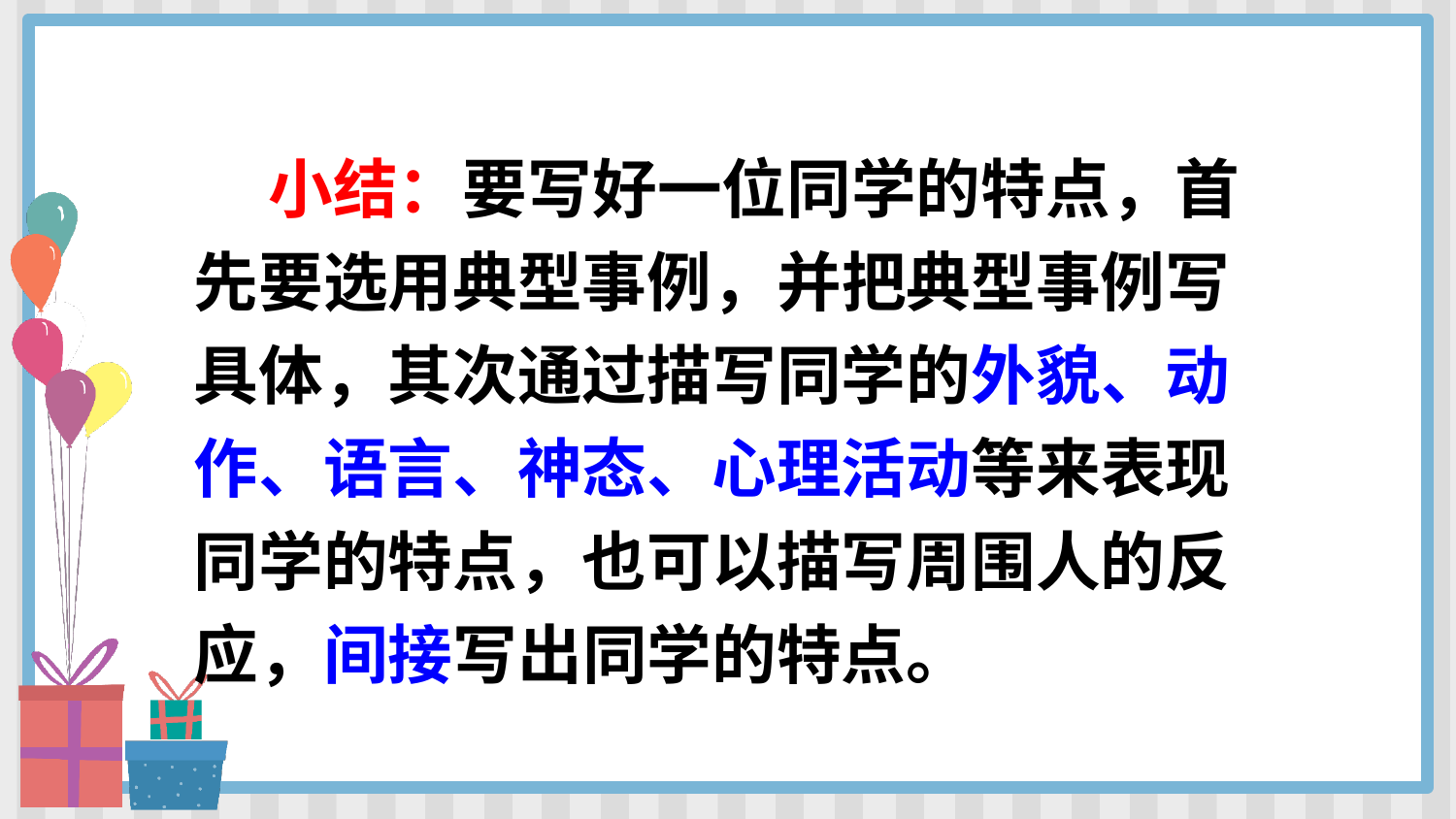

小结：要写好一位同学的特点，首先要选用典型事例，并把典型事例写具体，其次通过描写同学的外貌、动作、语言、神态、心理活动等来表现同学的特点，也可以描写周围人的反应，间接写出同学的特点。